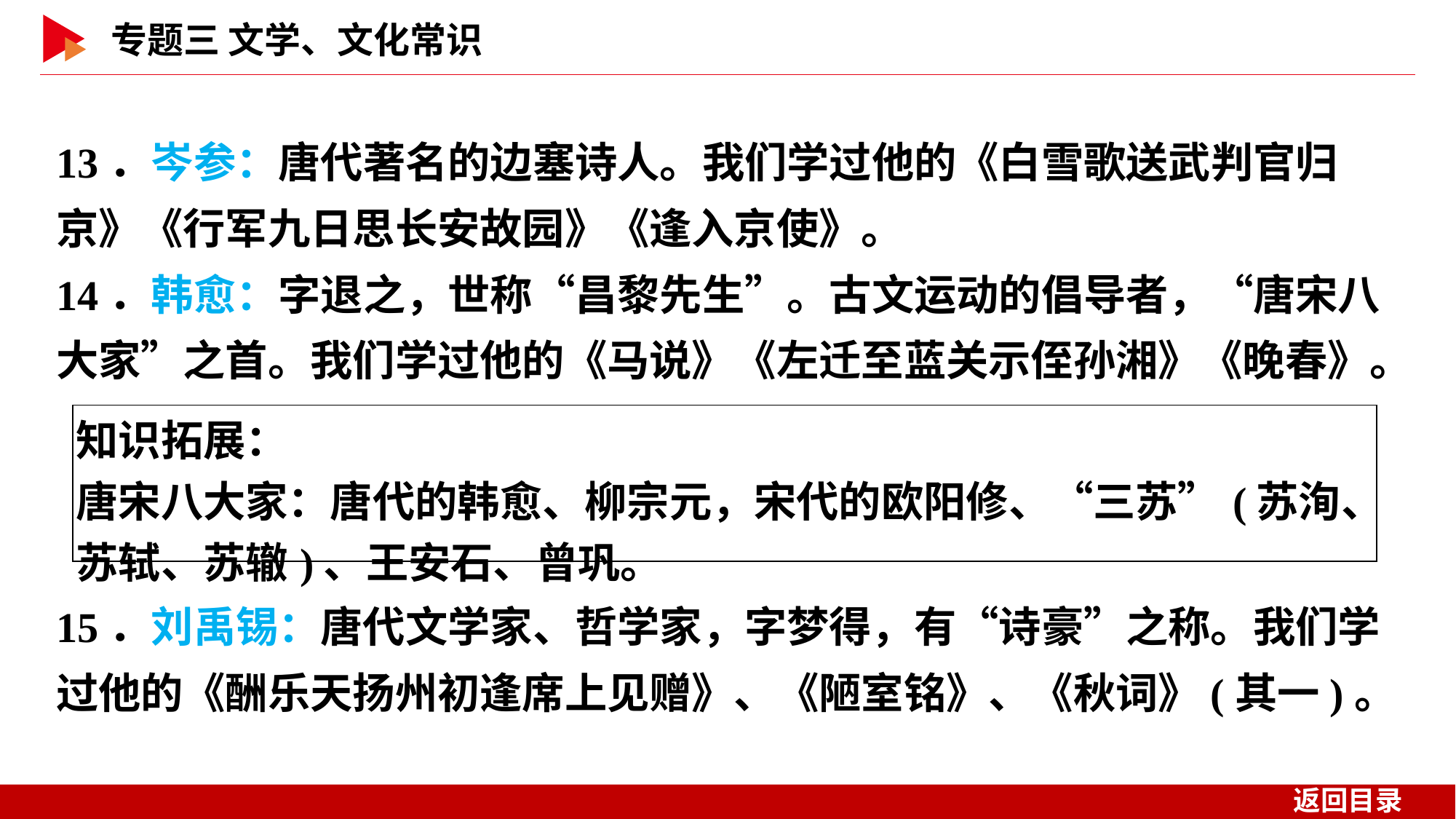

13．岑参：唐代著名的边塞诗人。我们学过他的《白雪歌送武判官归京》《行军九日思长安故园》《逢入京使》。
14．韩愈：字退之，世称“昌黎先生”。古文运动的倡导者，“唐宋八大家”之首。我们学过他的《马说》《左迁至蓝关示侄孙湘》《晚春》。
| 知识拓展： 唐宋八大家：唐代的韩愈、柳宗元，宋代的欧阳修、“三苏”(苏洵、苏轼、苏辙)、王安石、曾巩。 |
| --- |
15．刘禹锡：唐代文学家、哲学家，字梦得，有“诗豪”之称。我们学过他的《酬乐天扬州初逢席上见赠》、《陋室铭》、《秋词》(其一)。